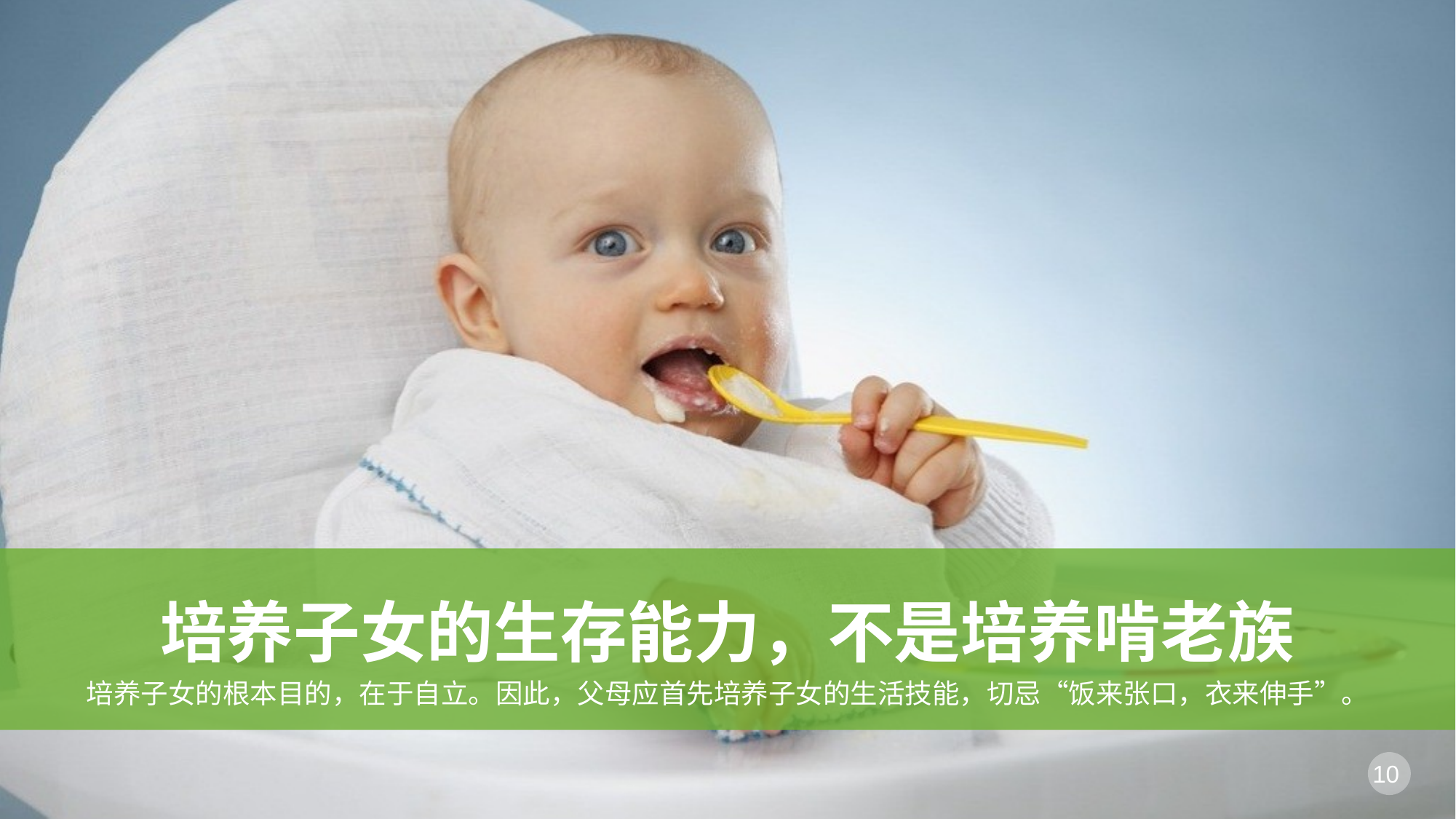

培养子女的生存能力，不是培养啃老族
培养子女的根本目的，在于自立。因此，父母应首先培养子女的生活技能，切忌“饭来张口，衣来伸手”。